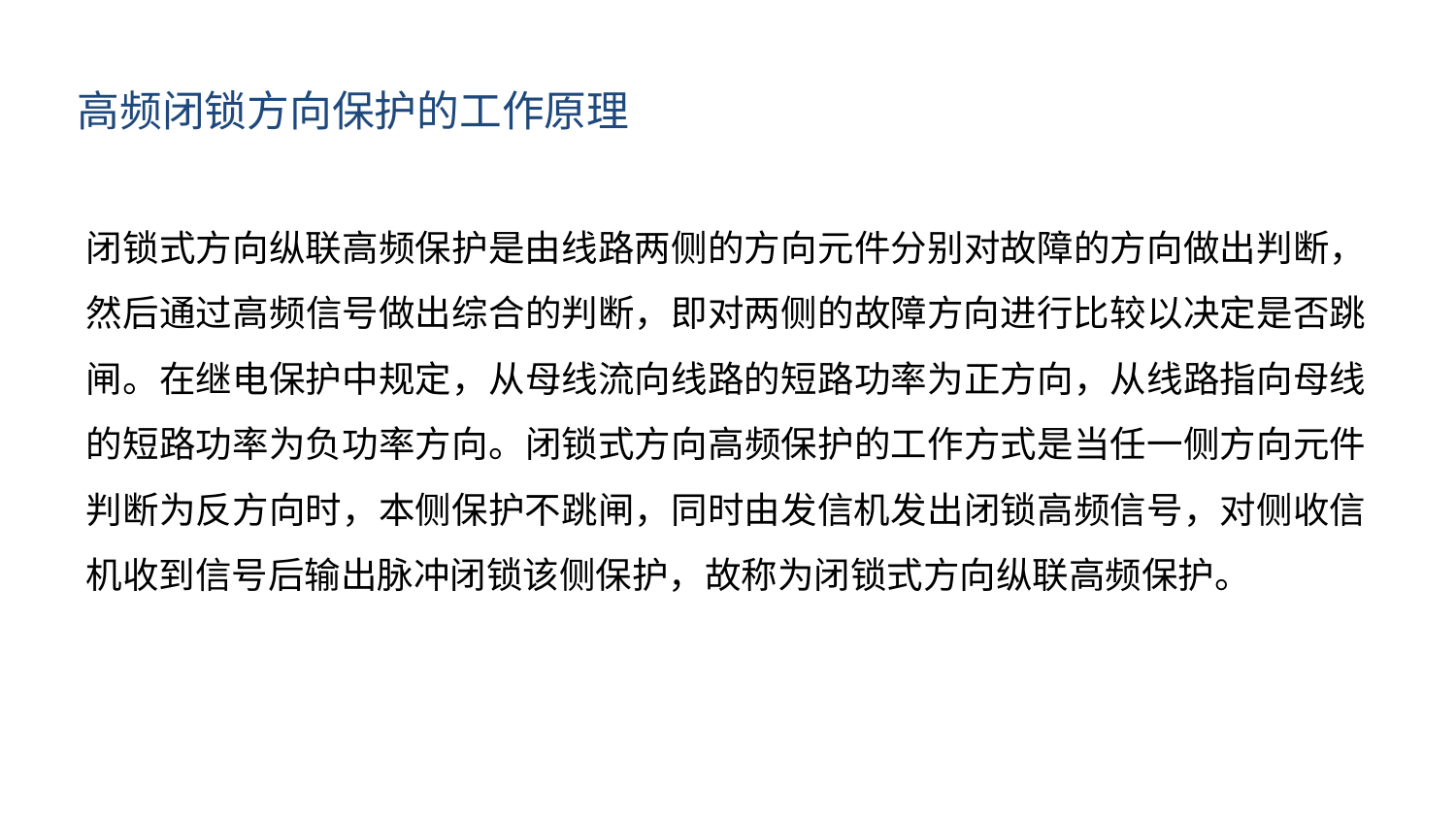

高频闭锁方向保护的工作原理
闭锁式方向纵联高频保护是由线路两侧的方向元件分别对故障的方向做出判断，然后通过高频信号做出综合的判断，即对两侧的故障方向进行比较以决定是否跳闸。在继电保护中规定，从母线流向线路的短路功率为正方向，从线路指向母线的短路功率为负功率方向。闭锁式方向高频保护的工作方式是当任一侧方向元件判断为反方向时，本侧保护不跳闸，同时由发信机发出闭锁高频信号，对侧收信机收到信号后输出脉冲闭锁该侧保护，故称为闭锁式方向纵联高频保护。